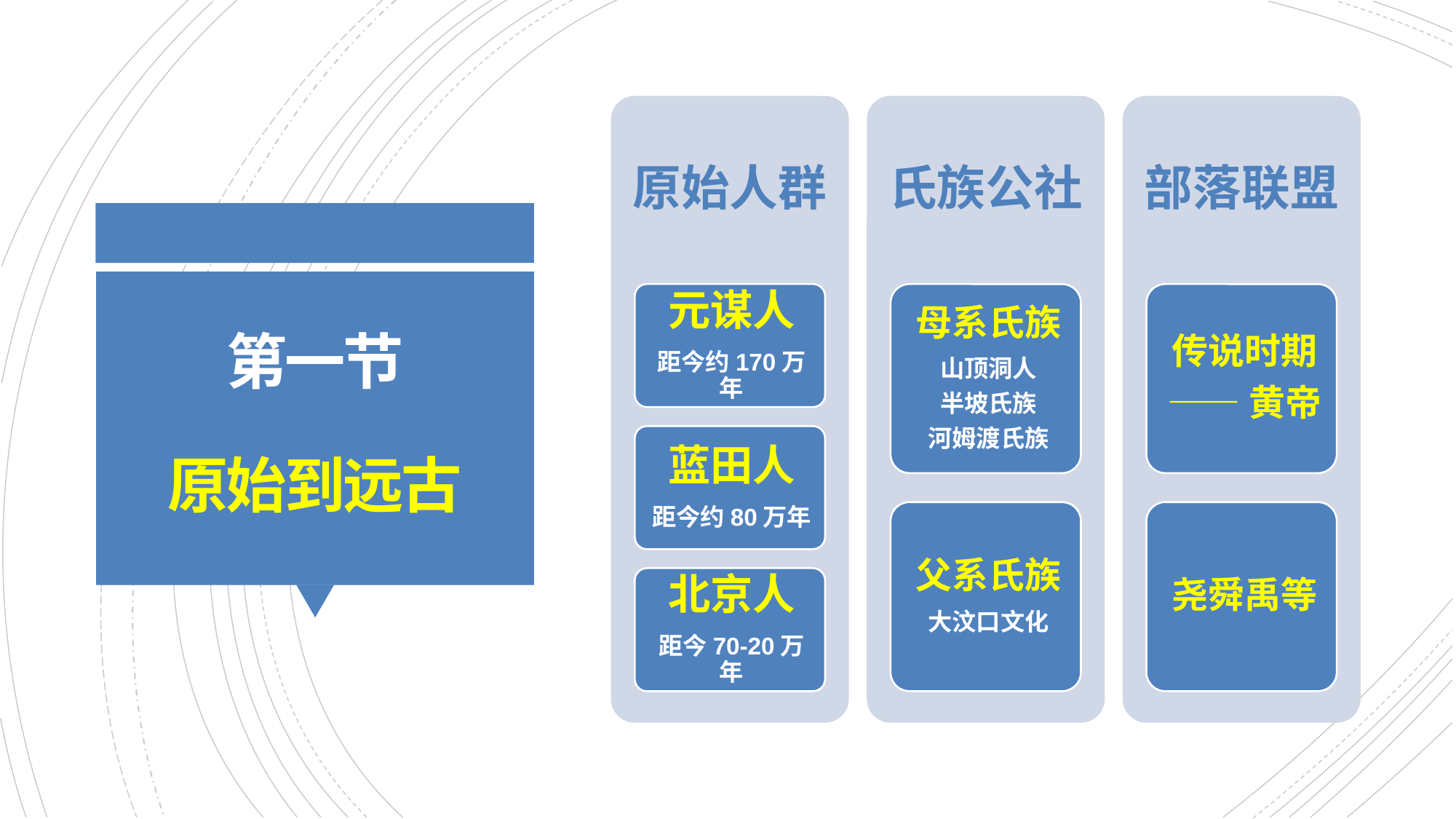

原始人群
元谋人
距今约170万年
蓝田人
距今约80万年
北京人
距今70-20万年
氏族公社
母系氏族
山顶洞人
半坡氏族
河姆渡氏族
父系氏族
大汶口文化
部落联盟
传说时期
——黄帝
尧舜禹等
# 第一节 原始到远古